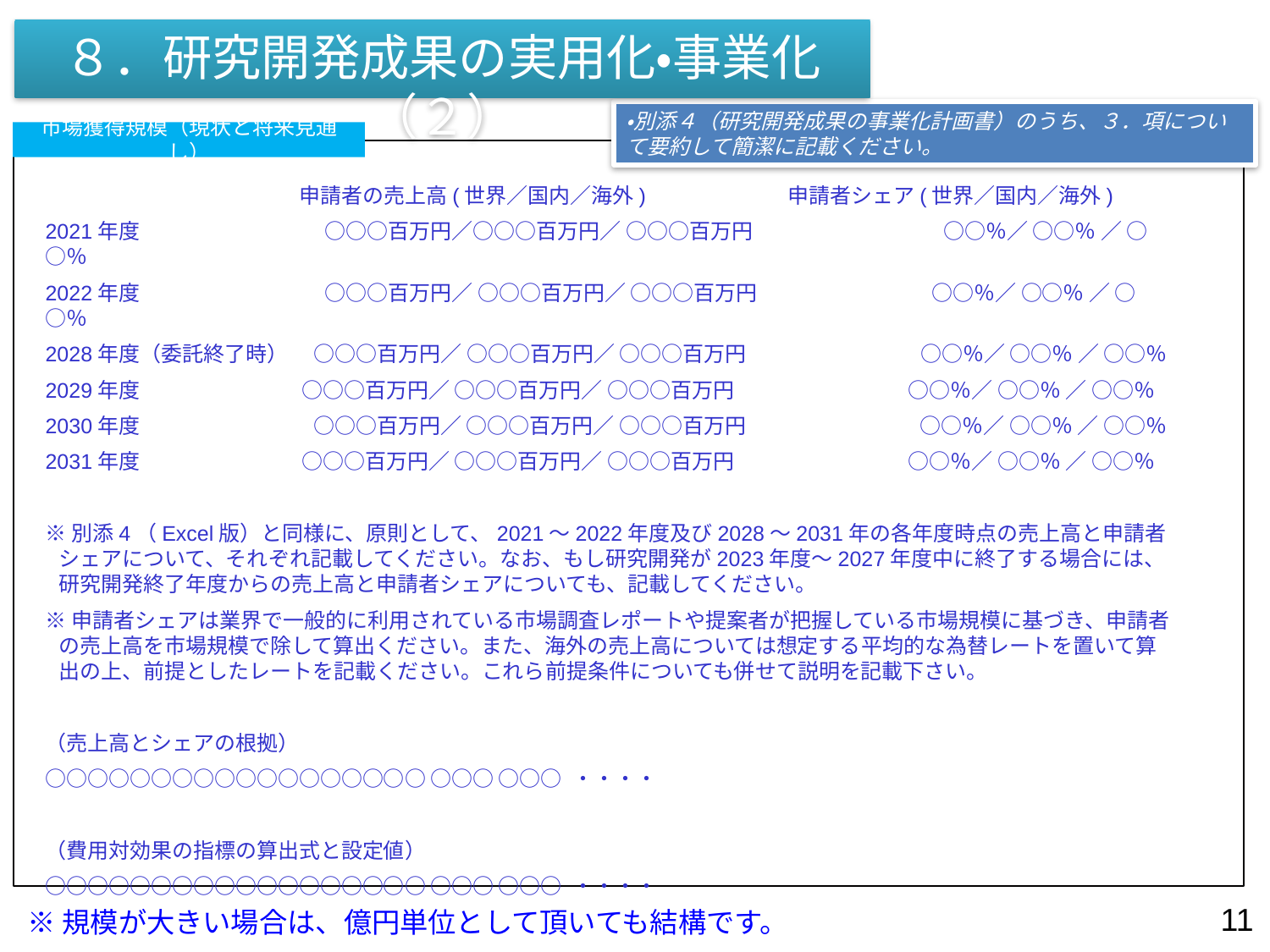

８．研究開発成果の実用化・事業化（２）
・別添４（研究開発成果の事業化計画書）のうち、３．項について要約して簡潔に記載ください。
市場獲得規模（現状と将来見通し）

		申請者の売上高(世界／国内／海外)	　　              申請者シェア(世界／国内／海外)
2021年度	　　　　　　　 ○○○百万円／○○○百万円／ ○○○百万円　　　　　　　　　○○％／ ○○％ ／ ○○％
2022年度	　　　　　　 　○○○百万円／ ○○○百万円／ ○○○百万円　　　　　　　 　○○％／ ○○％ ／ ○○％
2028年度（委託終了時） 　○○○百万円／ ○○○百万円／ ○○○百万円　　　　　　　　 ○○％／ ○○％ ／ ○○％
2029年度　　　　　            ○○○百万円／ ○○○百万円／ ○○○百万円　　　　　　　　 ○○％／ ○○％ ／ ○○％
2030年度　　　　　          　○○○百万円／ ○○○百万円／ ○○○百万円　　　　　　　　 ○○％／ ○○％ ／ ○○％
2031年度　　　　　            ○○○百万円／ ○○○百万円／ ○○○百万円　　　　　　　　 ○○％／ ○○％ ／ ○○％

※別添4（Excel版）と同様に、原則として、2021～2022年度及び2028～2031年の各年度時点の売上高と申請者シェアについて、それぞれ記載してください。なお、もし研究開発が2023年度～2027年度中に終了する場合には、研究開発終了年度からの売上高と申請者シェアについても、記載してください。
※申請者シェアは業界で一般的に利用されている市場調査レポートや提案者が把握している市場規模に基づき、申請者の売上高を市場規模で除して算出ください。また、海外の売上高については想定する平均的な為替レートを置いて算出の上、前提としたレートを記載ください。これら前提条件についても併せて説明を記載下さい。

（売上高とシェアの根拠）
○○○○○○○○○○○○○○○○○○ ○○○ ○○○ ・・・・

（費用対効果の指標の算出式と設定値）
○○○○○○○○○○○○○○○○○○ ○○○ ○○○ ・・・・
※規模が大きい場合は、億円単位として頂いても結構です。
11